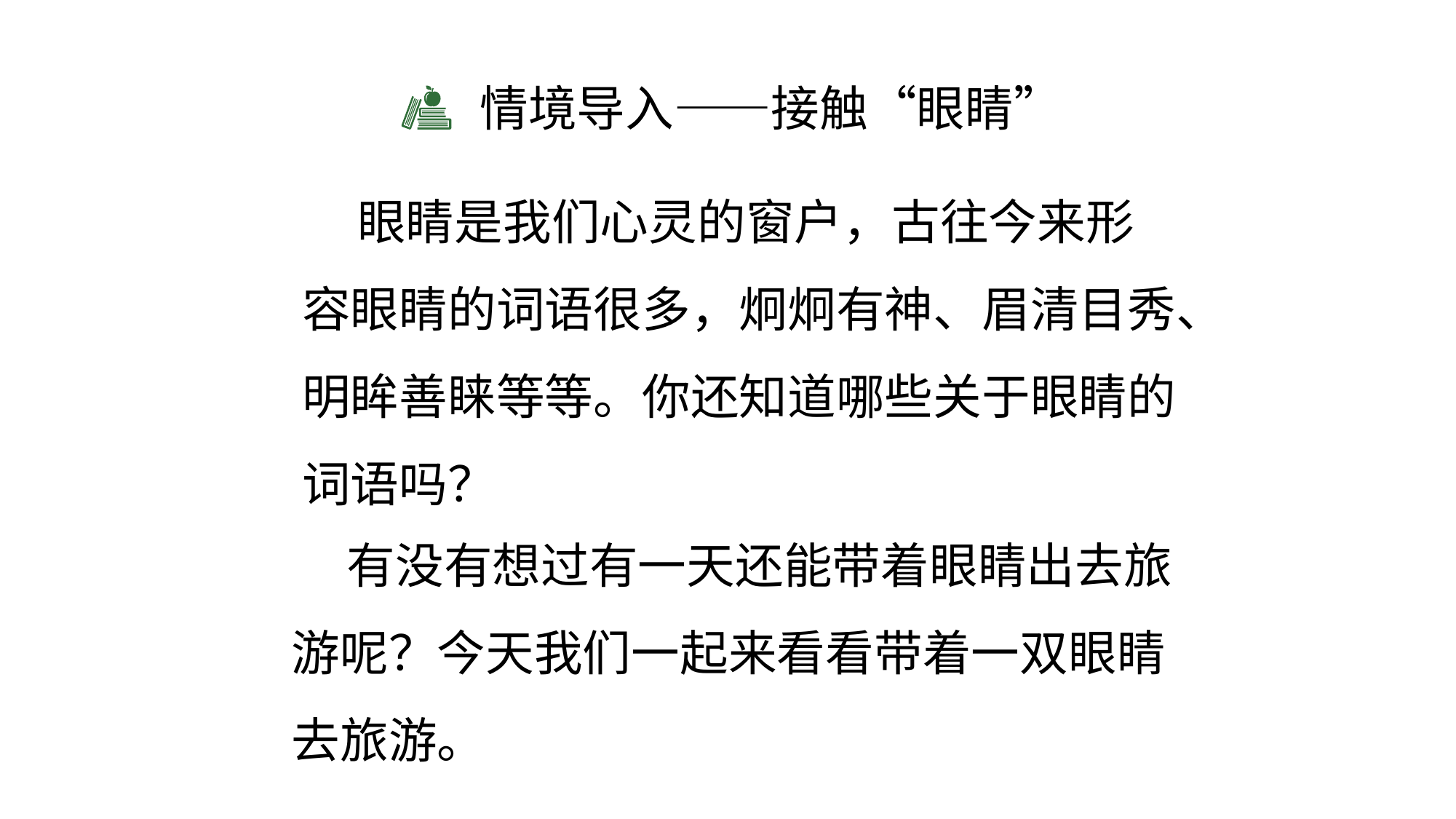

情境导入——接触“眼睛”

    眼睛是我们心灵的窗户，古往今来形容眼睛的词语很多，炯炯有神、眉清目秀、明眸善睐等等。你还知道哪些关于眼睛的词语吗？
    有没有想过有一天还能带着眼睛出去旅游呢？今天我们一起来看看带着一双眼睛去旅游。